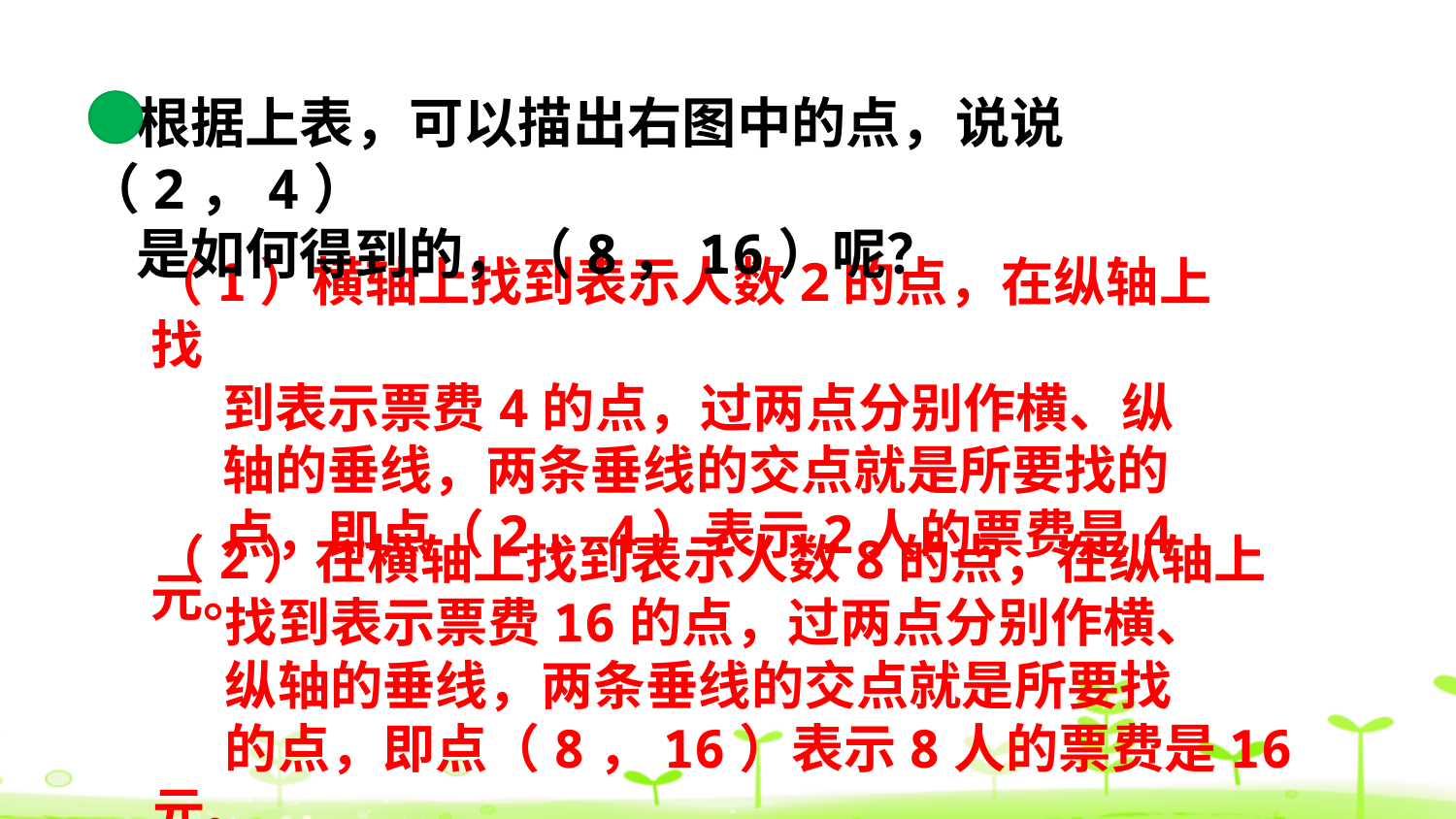

根据上表，可以描出右图中的点，说说（2，4）
   是如何得到的，（8，16）呢？

（1）横轴上找到表示人数2的点，在纵轴上找
     到表示票费4的点，过两点分别作横、纵
     轴的垂线，两条垂线的交点就是所要找的
     点，即点（2，4）表示2人的票费是4元。
（2）在横轴上找到表示人数8的点，在纵轴上
     找到表示票费16的点，过两点分别作横、
     纵轴的垂线，两条垂线的交点就是所要找
     的点，即点（8，16）表示8人的票费是16元。